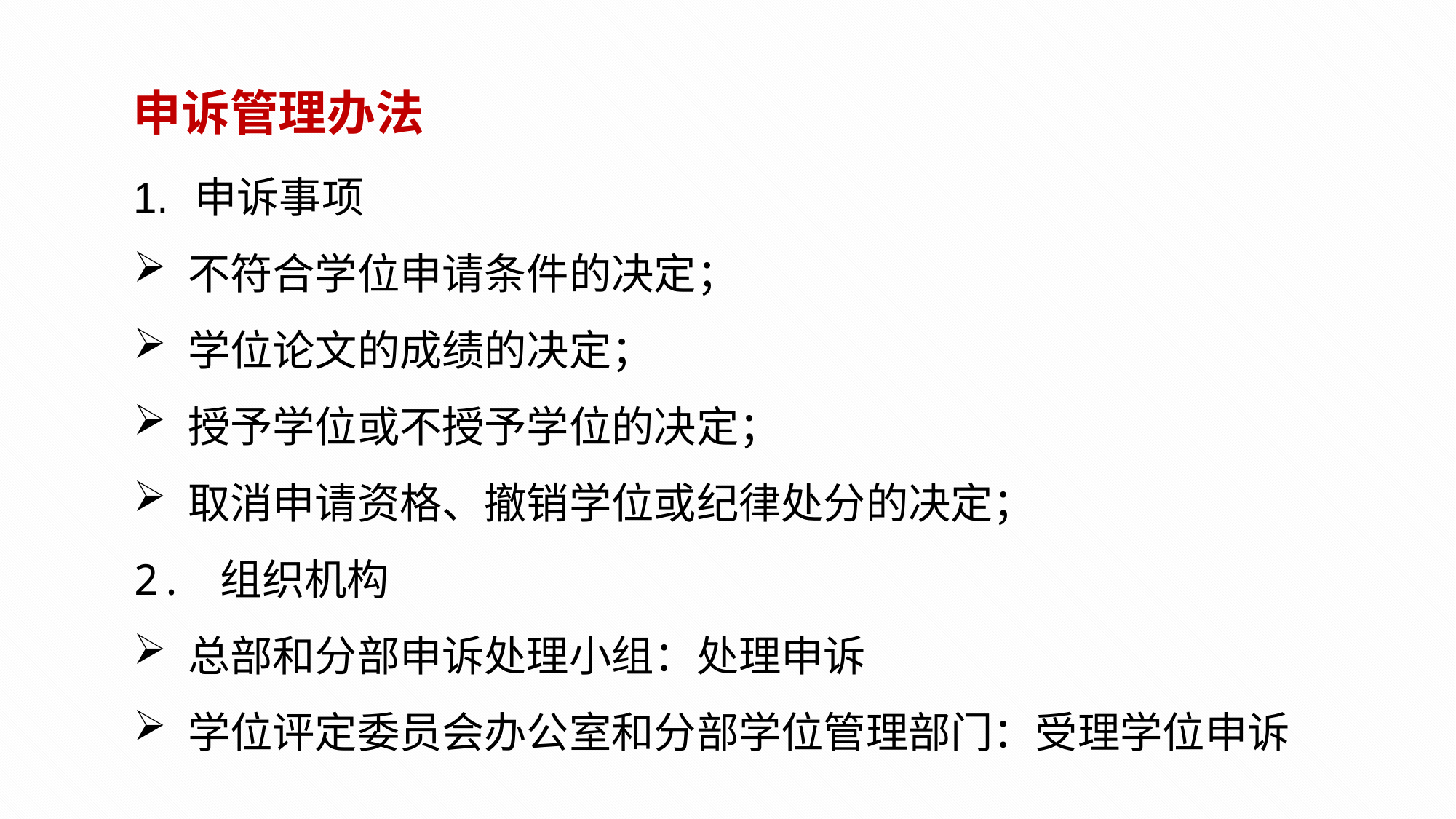

申诉管理办法
申诉事项
不符合学位申请条件的决定；
学位论文的成绩的决定；
授予学位或不授予学位的决定；
取消申请资格、撤销学位或纪律处分的决定；
2. 组织机构
总部和分部申诉处理小组：处理申诉
学位评定委员会办公室和分部学位管理部门：受理学位申诉